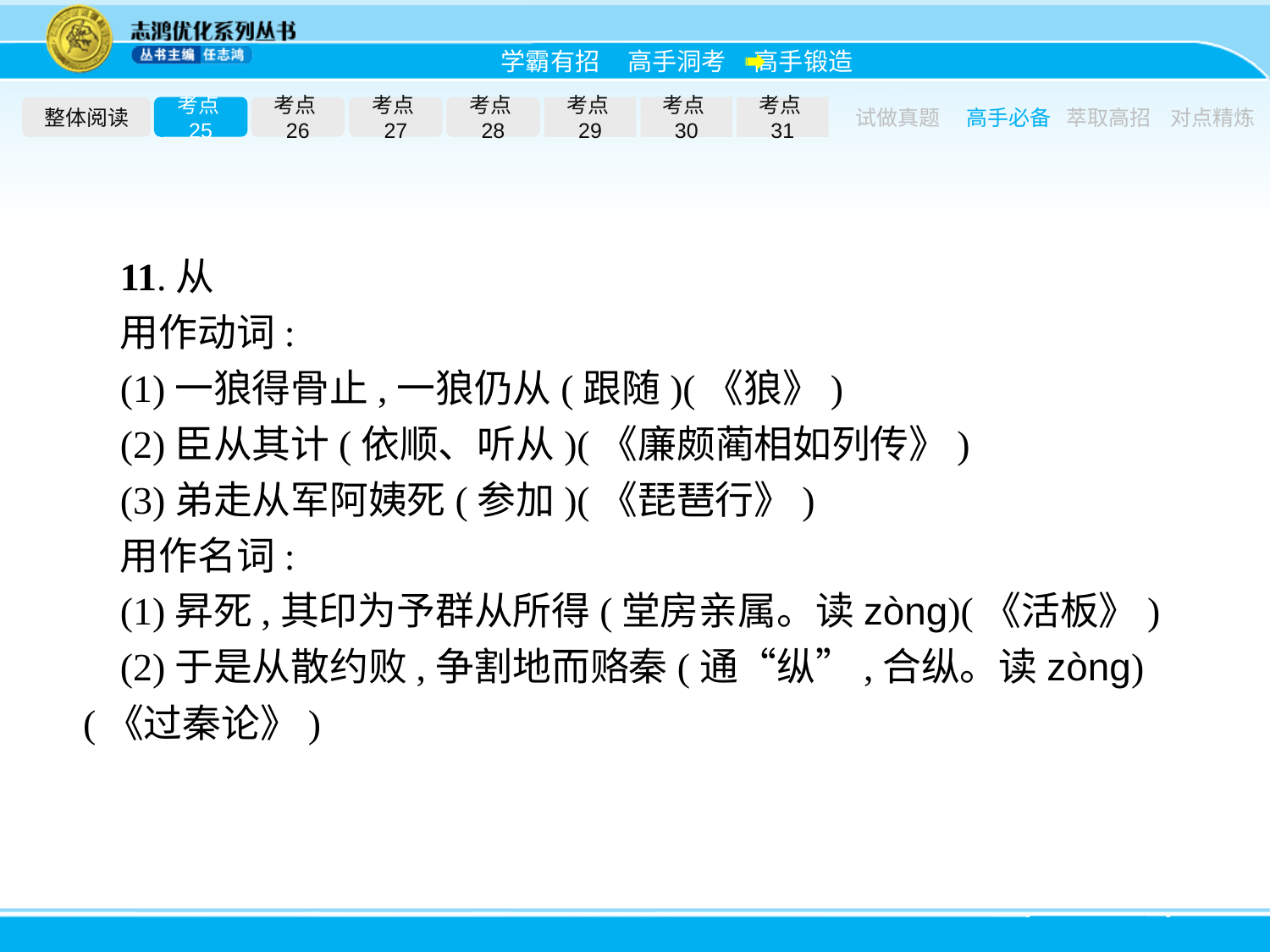

整体阅读
考点25
考点26
考点27
考点28
考点29
考点30
考点31
试做真题
高手必备
萃取高招
对点精炼
11.从
用作动词:
(1)一狼得骨止,一狼仍从(跟随)(《狼》)
(2)臣从其计(依顺、听从)(《廉颇蔺相如列传》)
(3)弟走从军阿姨死(参加)(《琵琶行》)
用作名词:
(1)昇死,其印为予群从所得(堂房亲属。读zònɡ)(《活板》)
(2)于是从散约败,争割地而赂秦(通“纵”,合纵。读zònɡ)(《过秦论》)